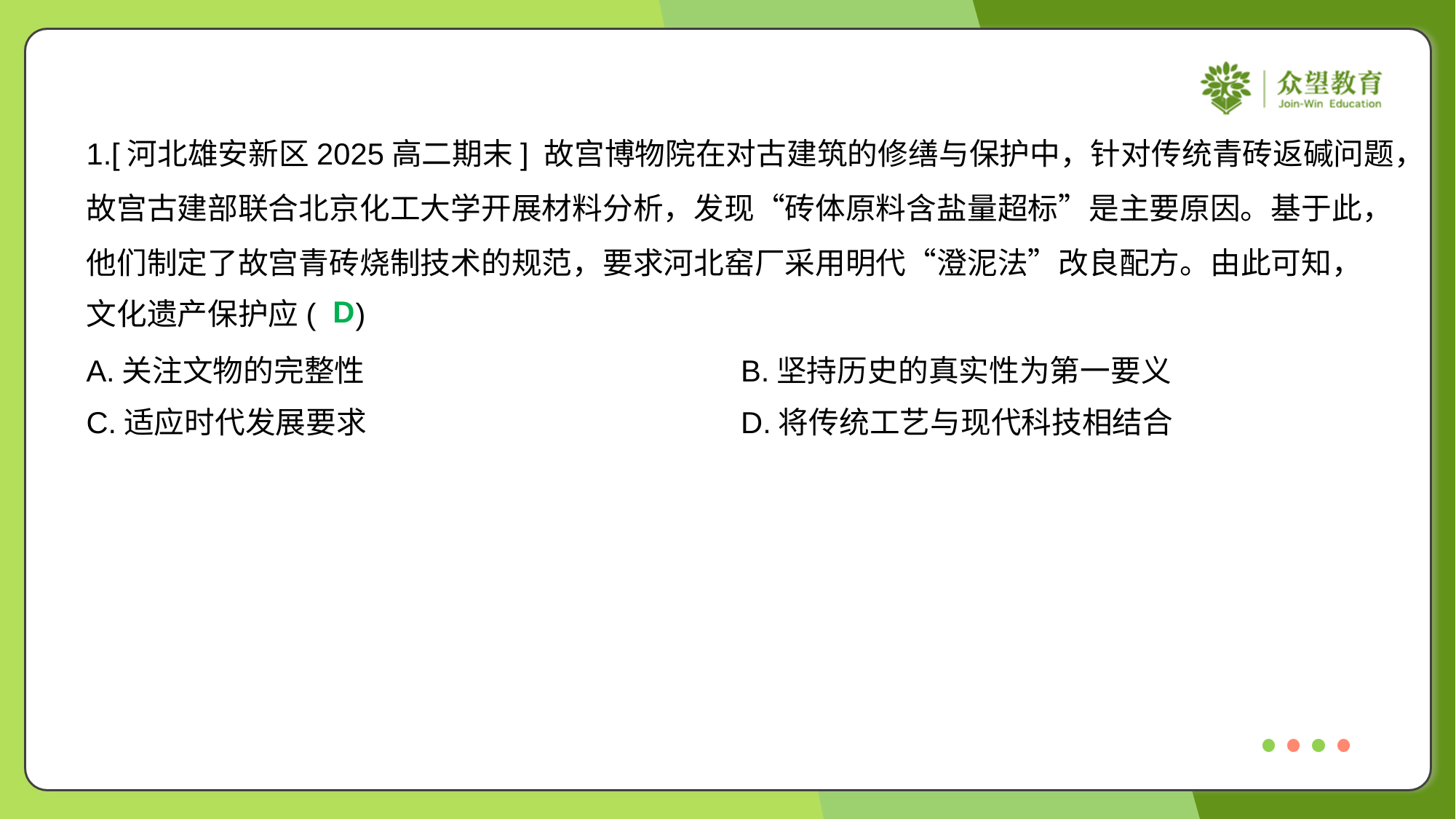

1.[河北雄安新区2025高二期末] 故宫博物院在对古建筑的修缮与保护中，针对传统青砖返碱问题，
故宫古建部联合北京化工大学开展材料分析，发现“砖体原料含盐量超标”是主要原因。基于此，
他们制定了故宫青砖烧制技术的规范，要求河北窑厂采用明代“澄泥法”改良配方。由此可知，
文化遗产保护应(     )
D
A.关注文物的完整性	B.坚持历史的真实性为第一要义
C.适应时代发展要求	D.将传统工艺与现代科技相结合